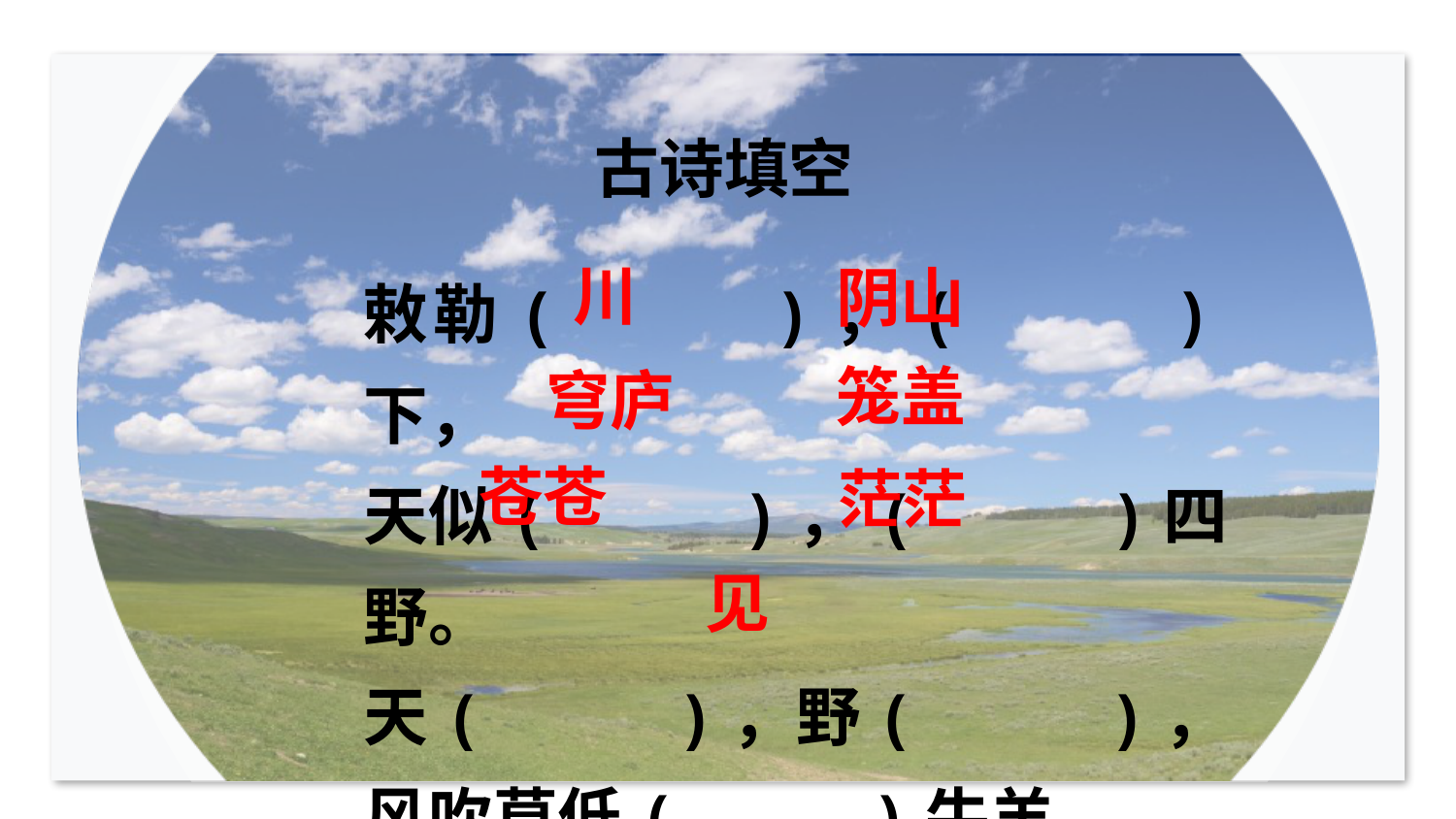

古诗填空
敕勒(     )，(     )下，
天似(     )，(     )四野。
天(     )，野(     )，
风吹草低(     )牛羊。
川
阴山
笼盖
穹庐
苍苍
茫茫
见